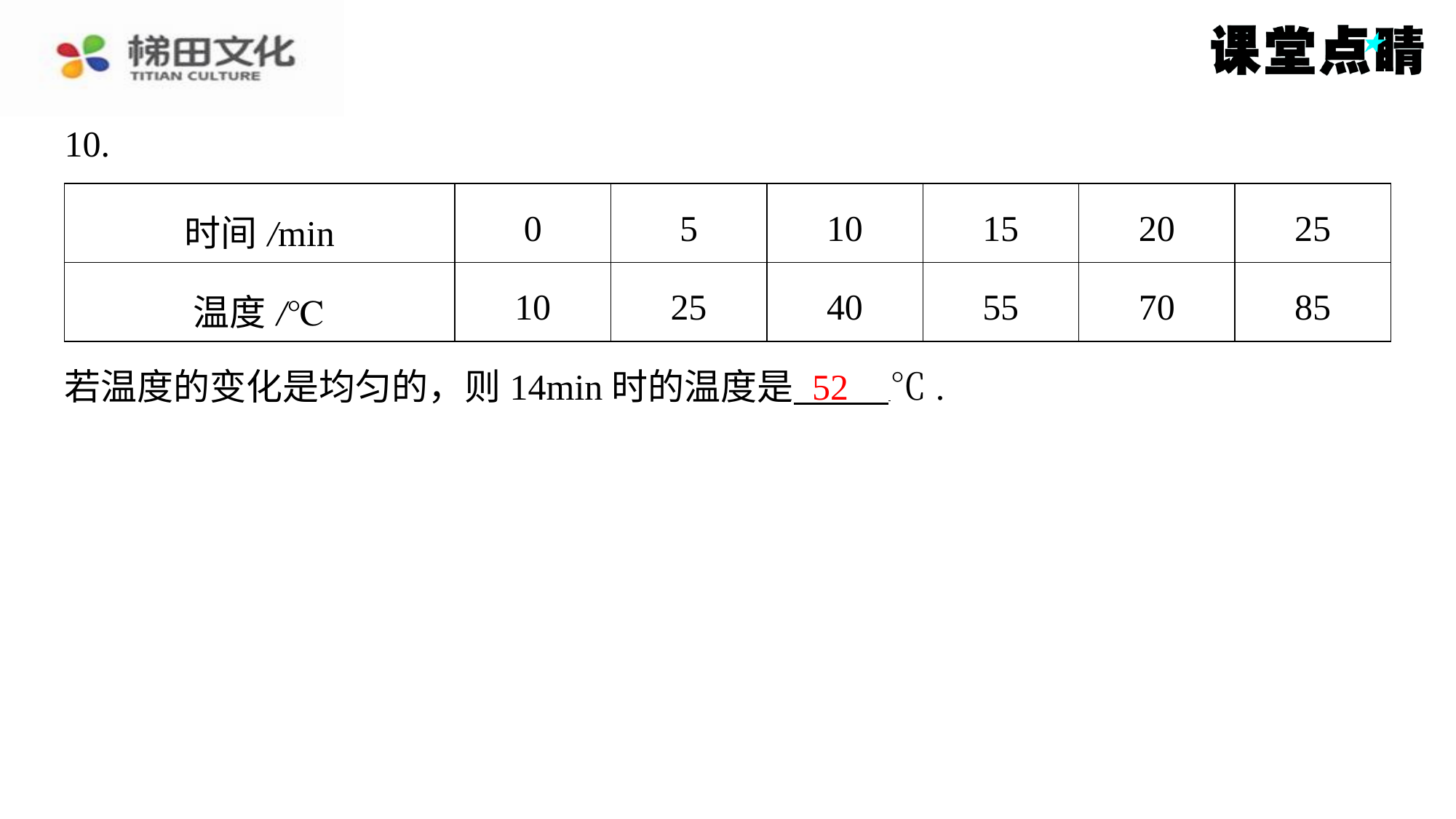

10.
| 时间/min | 0 | 5 | 10 | 15 | 20 | 25 |
| --- | --- | --- | --- | --- | --- | --- |
| 温度/℃ | 10 | 25 | 40 | 55 | 70 | 85 |
52
若温度的变化是均匀的，则14min时的温度是               ⁠℃.